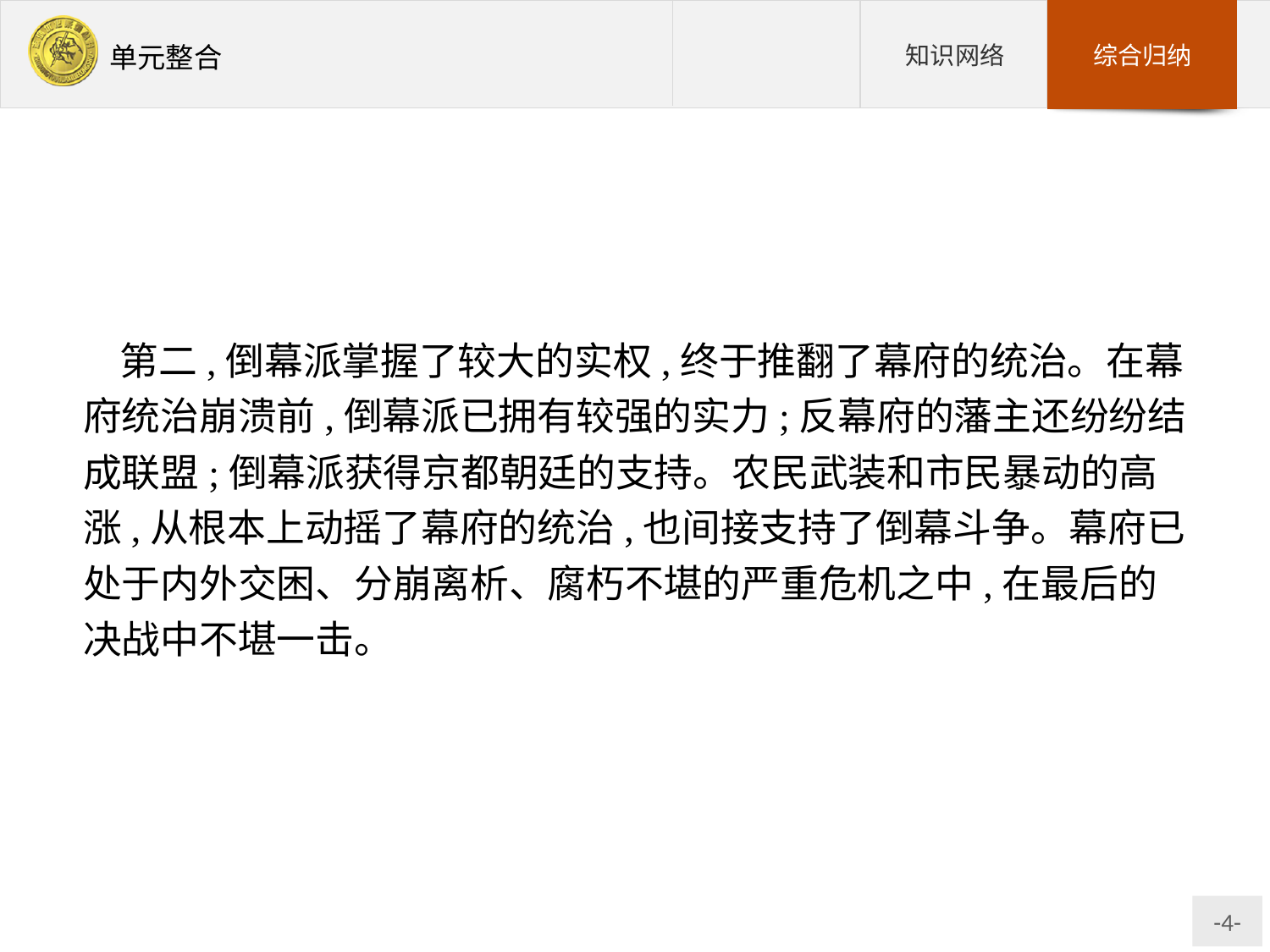

第二,倒幕派掌握了较大的实权,终于推翻了幕府的统治。在幕府统治崩溃前,倒幕派已拥有较强的实力;反幕府的藩主还纷纷结成联盟;倒幕派获得京都朝廷的支持。农民武装和市民暴动的高涨,从根本上动摇了幕府的统治,也间接支持了倒幕斗争。幕府已处于内外交困、分崩离析、腐朽不堪的严重危机之中,在最后的决战中不堪一击。